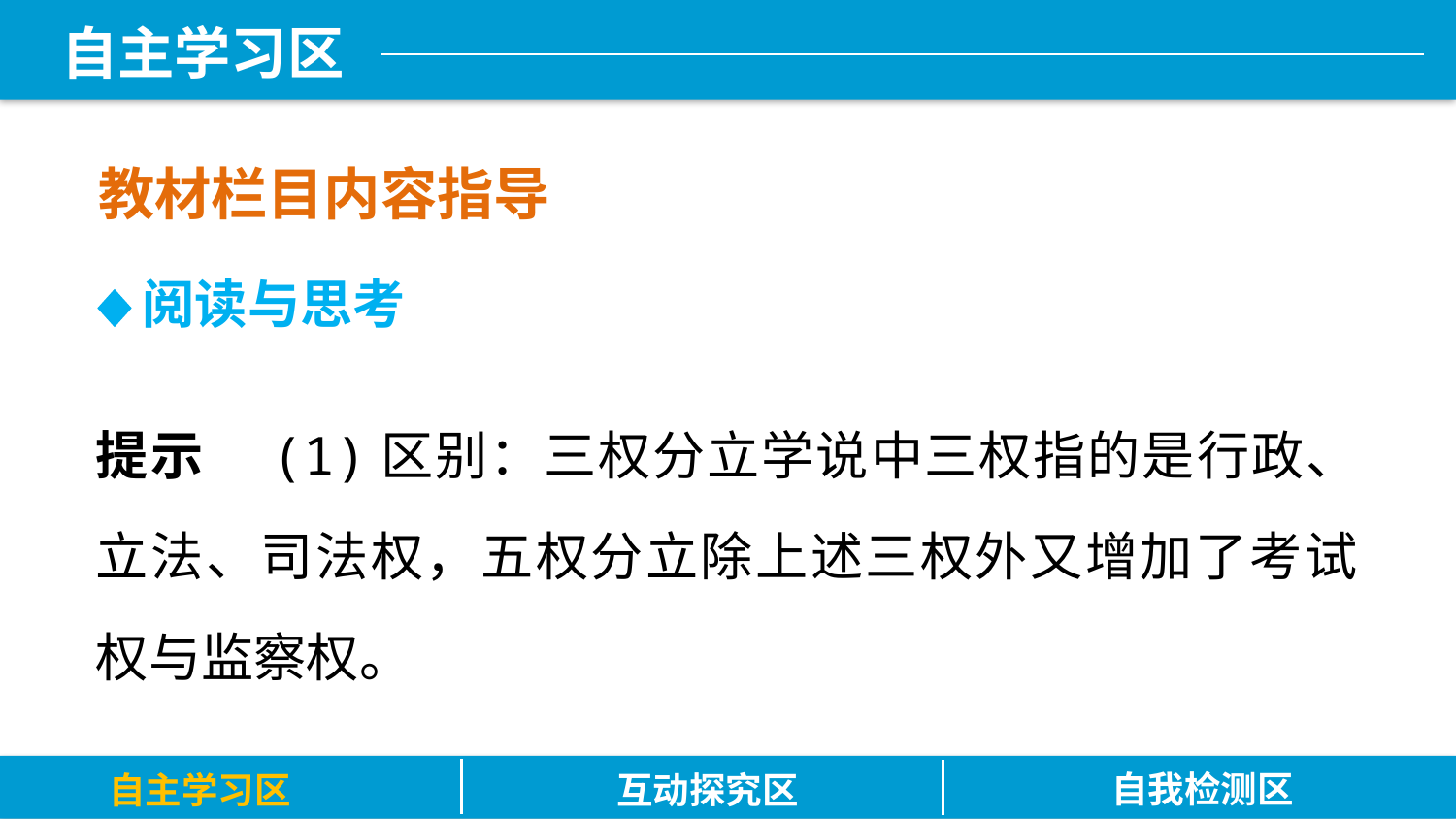

教材栏目内容指导
 阅读与思考

提示　(1)区别：三权分立学说中三权指的是行政、立法、司法权，五权分立除上述三权外又增加了考试权与监察权。
自我检测区
自主学习区
互动探究区